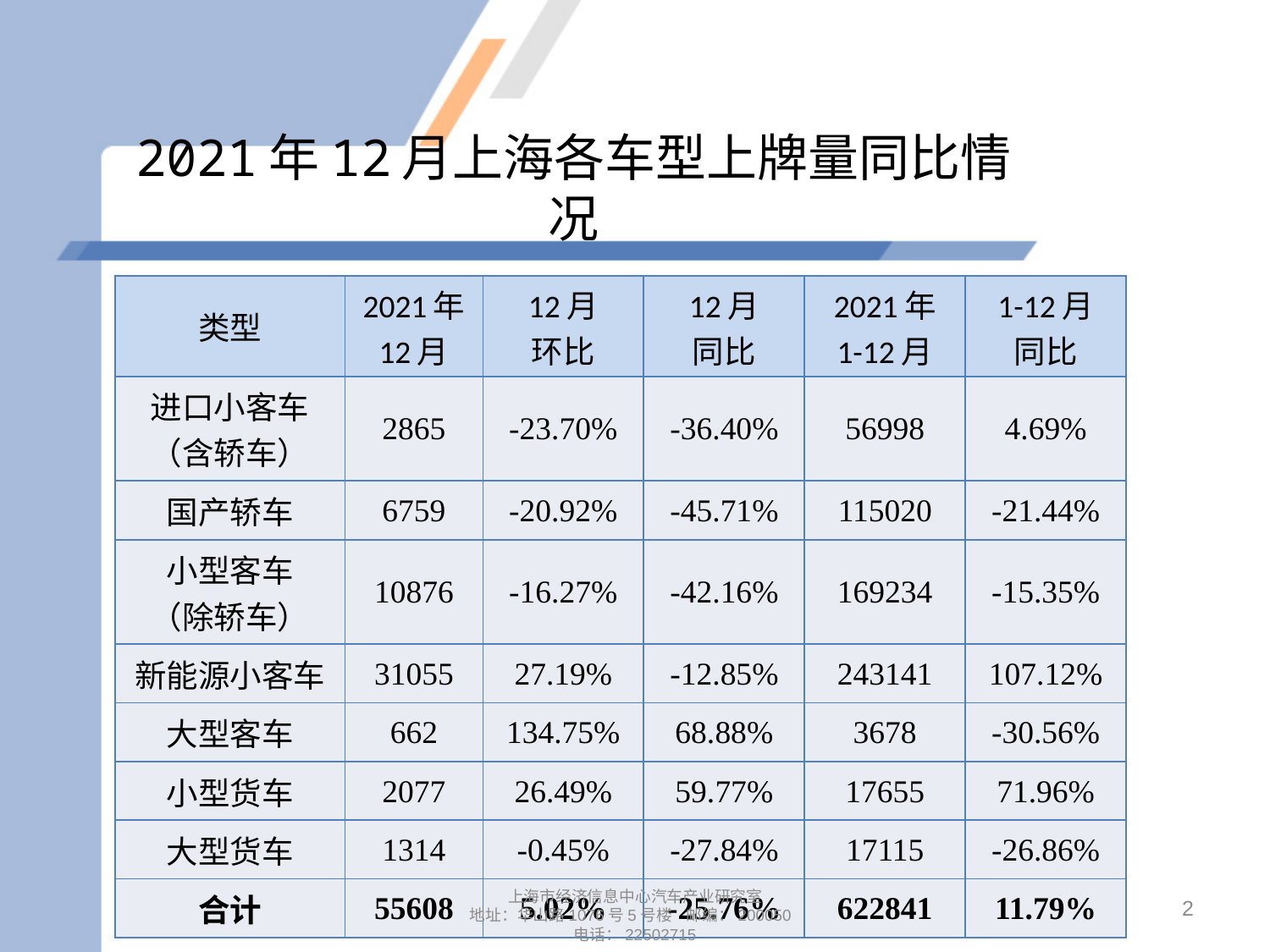

# 2021年12月上海各车型上牌量同比情况

| 类型 | 2021年 12月 | 12月 环比 | 12月 同比 | 2021年 1-12月 | 1-12月 同比 |
| --- | --- | --- | --- | --- | --- |
| 进口小客车 （含轿车） | 2865 | -23.70% | -36.40% | 56998 | 4.69% |
| 国产轿车 | 6759 | -20.92% | -45.71% | 115020 | -21.44% |
| 小型客车 （除轿车） | 10876 | -16.27% | -42.16% | 169234 | -15.35% |
| 新能源小客车 | 31055 | 27.19% | -12.85% | 243141 | 107.12% |
| 大型客车 | 662 | 134.75% | 68.88% | 3678 | -30.56% |
| 小型货车 | 2077 | 26.49% | 59.77% | 17655 | 71.96% |
| 大型货车 | 1314 | -0.45% | -27.84% | 17115 | -26.86% |
| 合计 | 55608 | 5.02% | -25.76% | 622841 | 11.79% |

2
上海市经济信息中心汽车产业研究室
地址：华山路1076号5号楼    邮编：200050
电话：22502715